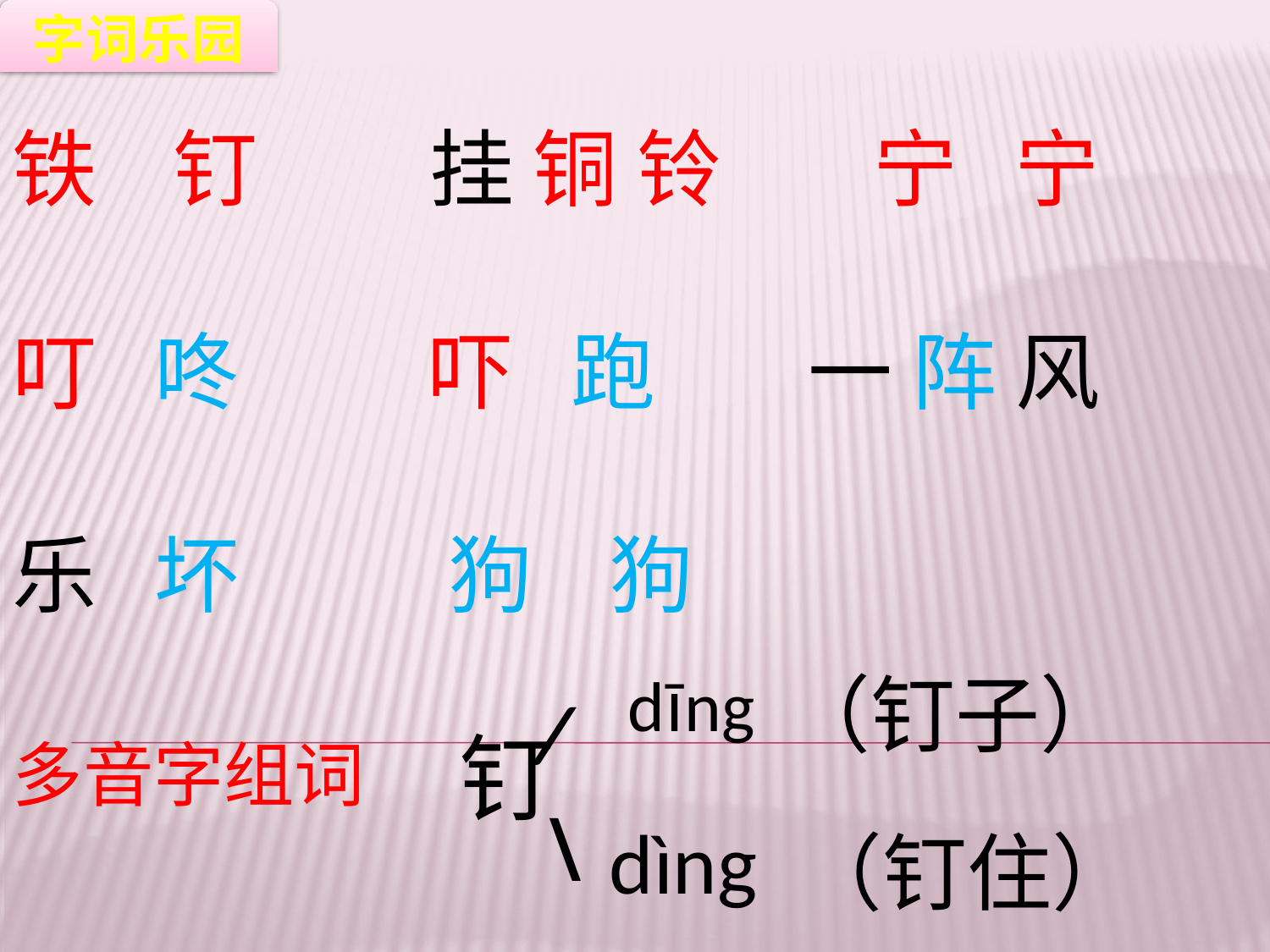

预习检查
字词乐园
铁    钉         挂 铜 铃        宁   宁

叮   咚          吓   跑        一 阵 风

乐   坏           狗    狗
dīng
（钉子）

钉

∕
多音字组词
﹨
dìng
（钉住）